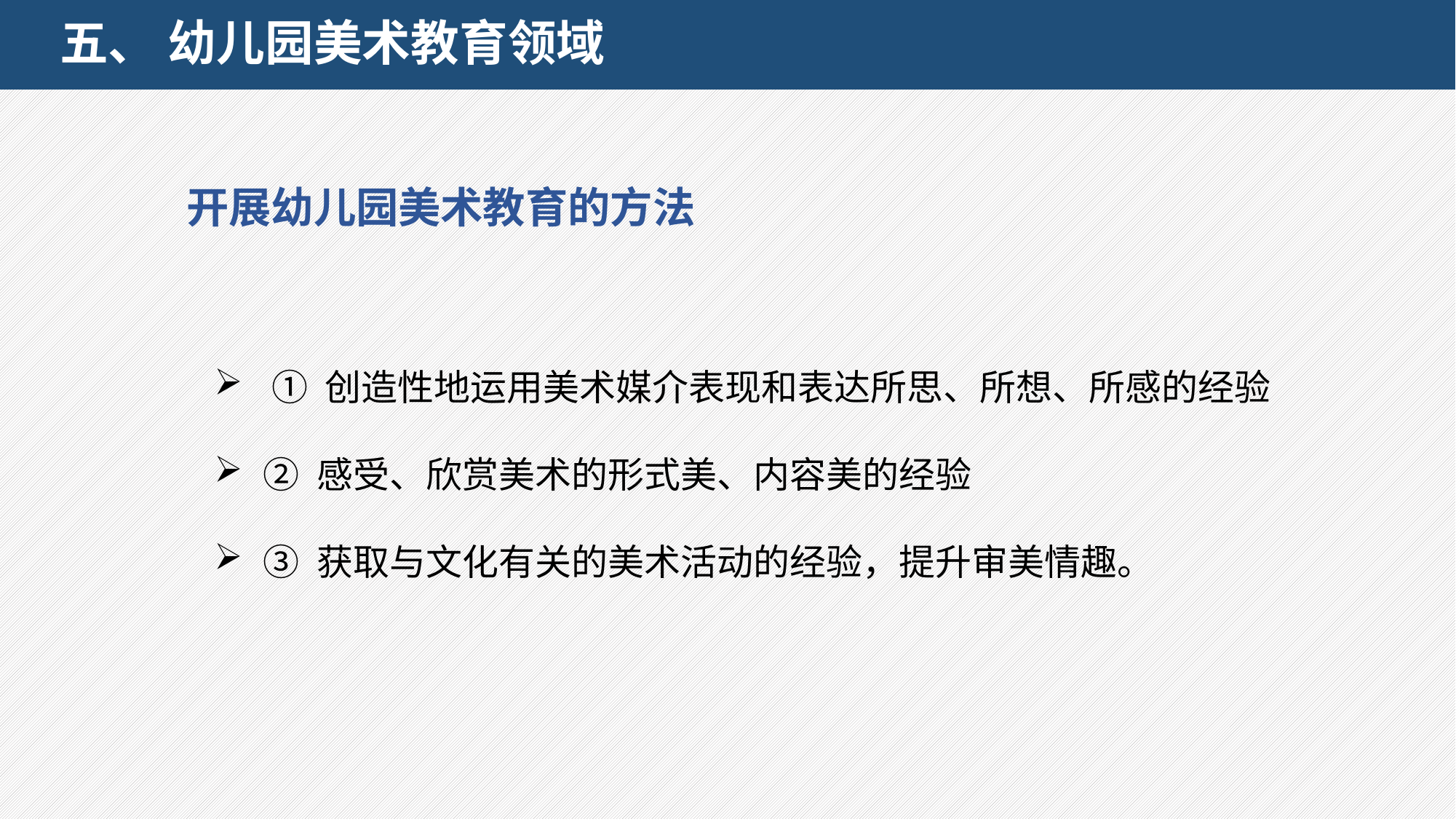

# 五、 幼儿园美术教育领域
 开展幼儿园美术教育的方法
  ① 创造性地运用美术媒介表现和表达所思、所想、所感的经验
 ② 感受、欣赏美术的形式美、内容美的经验
 ③ 获取与文化有关的美术活动的经验，提升审美情趣。